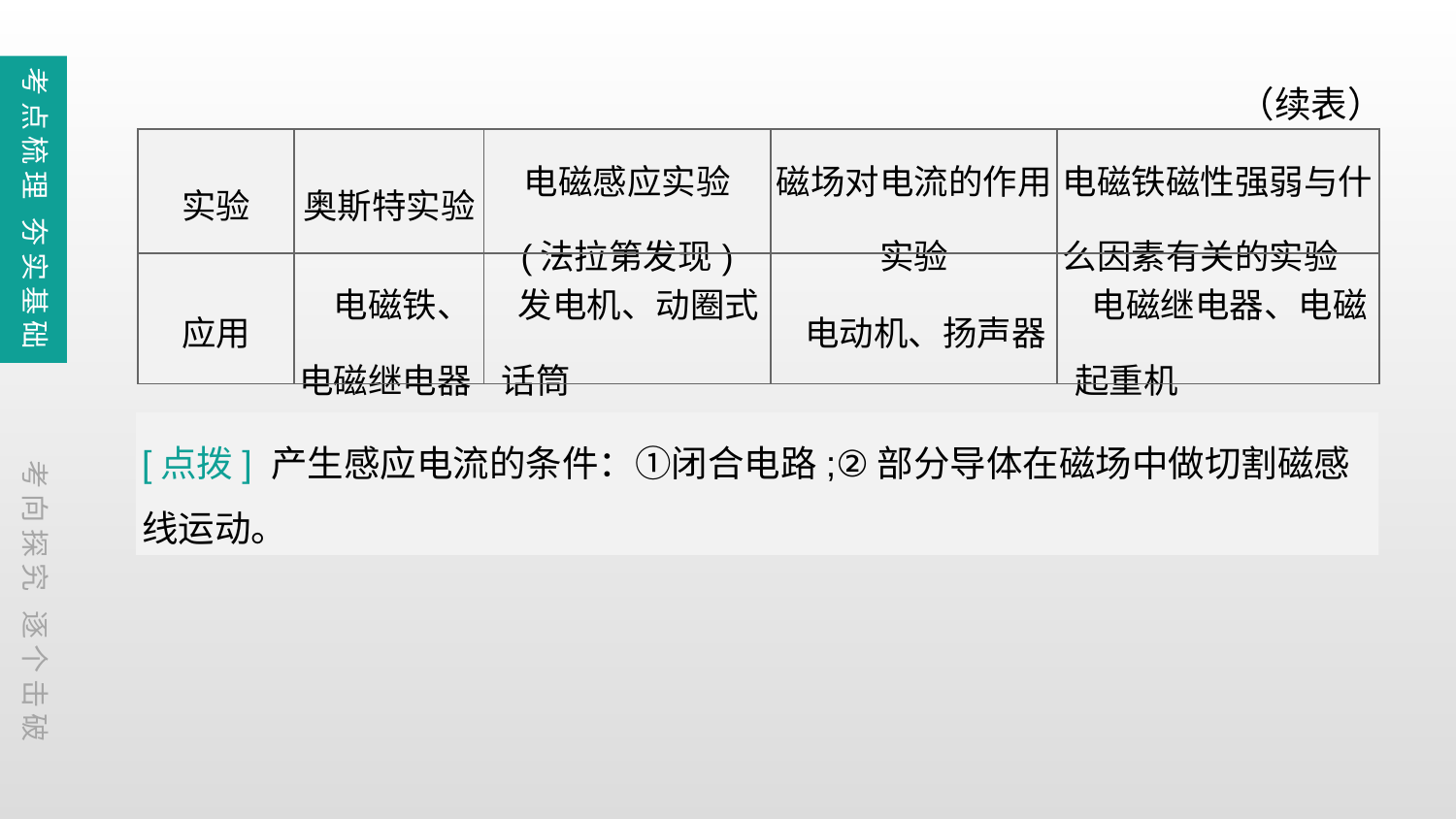

（续表）

考点梳理 夯实基础
| 实验 | 奥斯特实验 | 电磁感应实验 (法拉第发现) | 磁场对电流的作用实验 | 电磁铁磁性强弱与什么因素有关的实验 |
| --- | --- | --- | --- | --- |
| 应用 | 电磁铁、电磁继电器 | 发电机、动圈式 话筒 | 电动机、扬声器 | 电磁继电器、电磁 起重机 |
[点拨] 产生感应电流的条件：①闭合电路;②部分导体在磁场中做切割磁感线运动。
考向探究 逐个击破